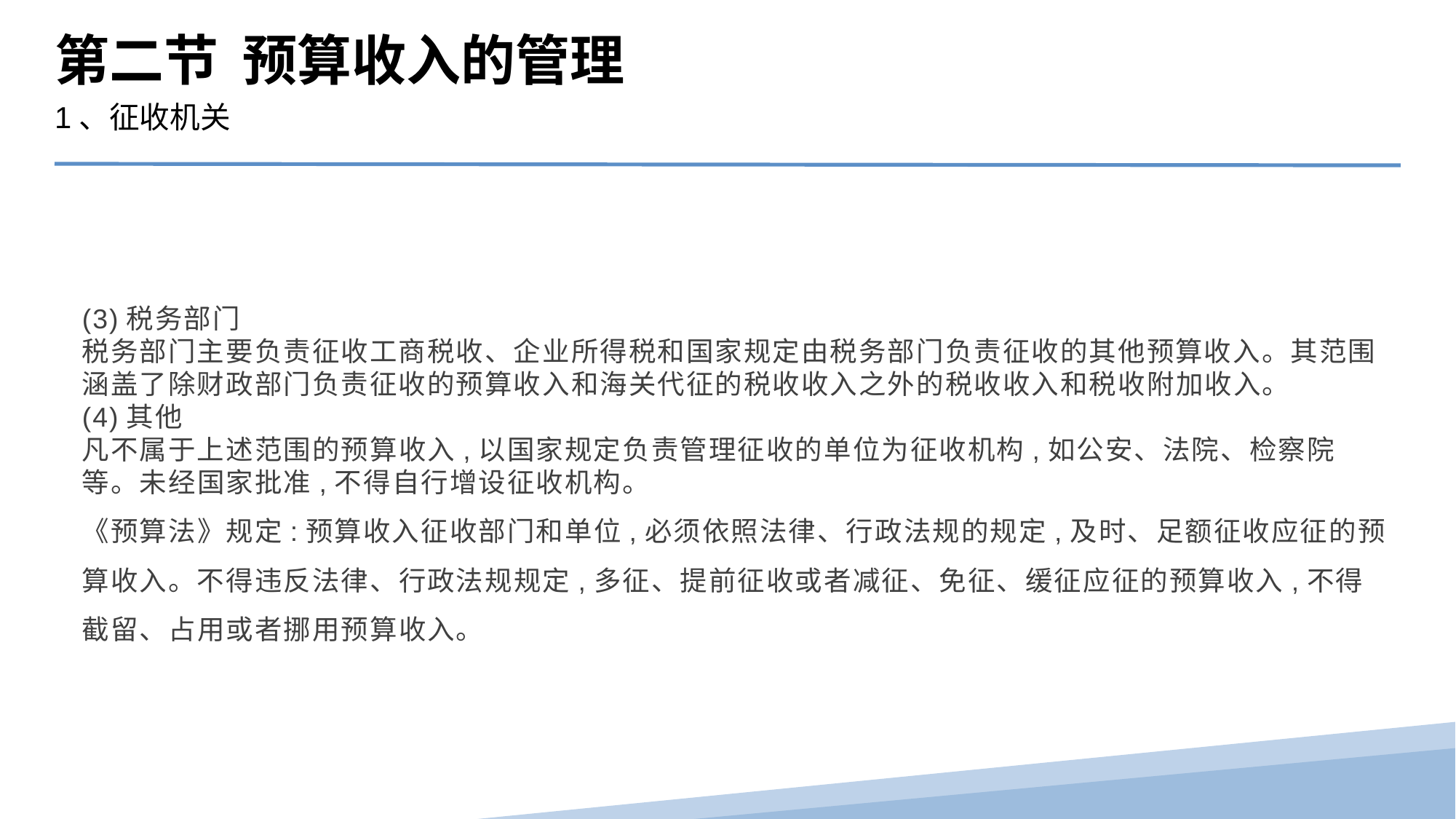

第二节  预算收入的管理
1、征收机关
(3)税务部门
税务部门主要负责征收工商税收、企业所得税和国家规定由税务部门负责征收的其他预算收入。其范围涵盖了除财政部门负责征收的预算收入和海关代征的税收收入之外的税收收入和税收附加收入。
(4)其他
凡不属于上述范围的预算收入,以国家规定负责管理征收的单位为征收机构,如公安、法院、检察院等。未经国家批准,不得自行增设征收机构。
《预算法》规定:预算收入征收部门和单位,必须依照法律、行政法规的规定,及时、足额征收应征的预算收入。不得违反法律、行政法规规定,多征、提前征收或者减征、免征、缓征应征的预算收入,不得截留、占用或者挪用预算收入。